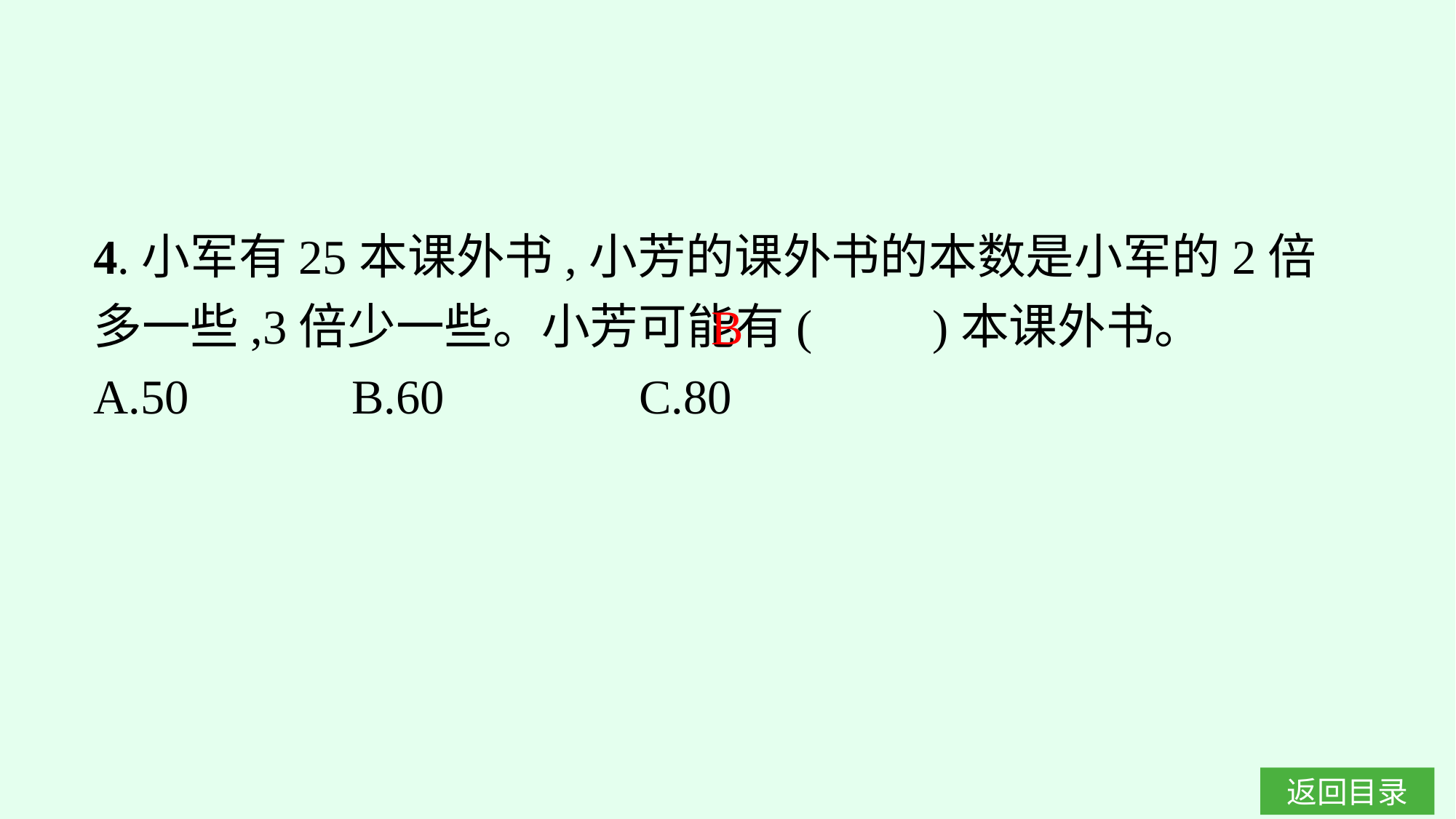

4.小军有25本课外书,小芳的课外书的本数是小军的2倍多一些,3倍少一些。小芳可能有(　　)本课外书。
A.50		B.60			C.80
B